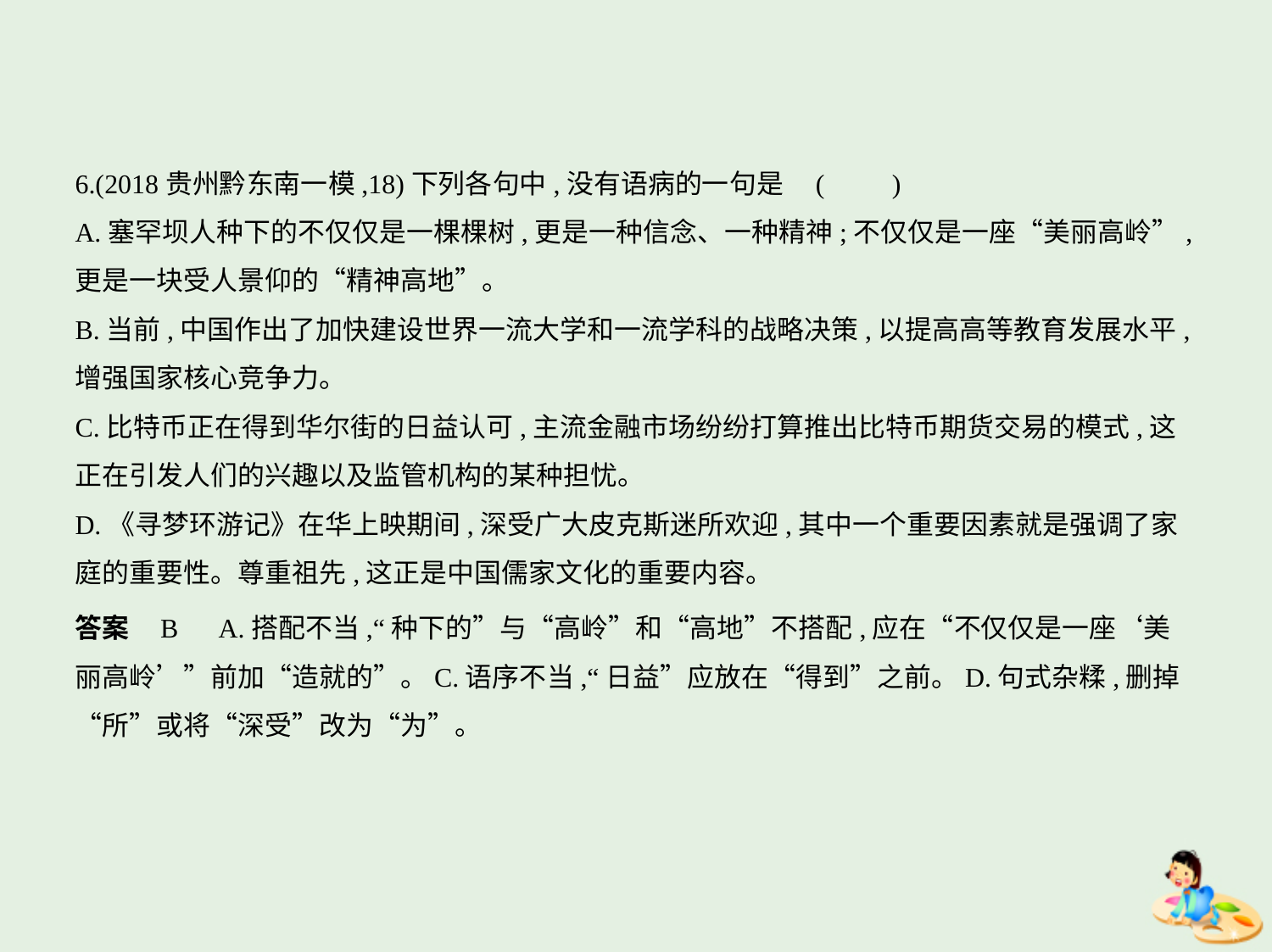

6.(2018贵州黔东南一模,18)下列各句中,没有语病的一句是 (　　)
A.塞罕坝人种下的不仅仅是一棵棵树,更是一种信念、一种精神;不仅仅是一座“美丽高岭”,
更是一块受人景仰的“精神高地”。
B.当前,中国作出了加快建设世界一流大学和一流学科的战略决策,以提高高等教育发展水平,
增强国家核心竞争力。
C.比特币正在得到华尔街的日益认可,主流金融市场纷纷打算推出比特币期货交易的模式,这
正在引发人们的兴趣以及监管机构的某种担忧。
D.《寻梦环游记》在华上映期间,深受广大皮克斯迷所欢迎,其中一个重要因素就是强调了家
庭的重要性。尊重祖先,这正是中国儒家文化的重要内容。
答案    B　A.搭配不当,“种下的”与“高岭”和“高地”不搭配,应在“不仅仅是一座‘美
丽高岭’”前加“造就的”。C.语序不当,“日益”应放在“得到”之前。D.句式杂糅,删掉
“所”或将“深受”改为“为”。